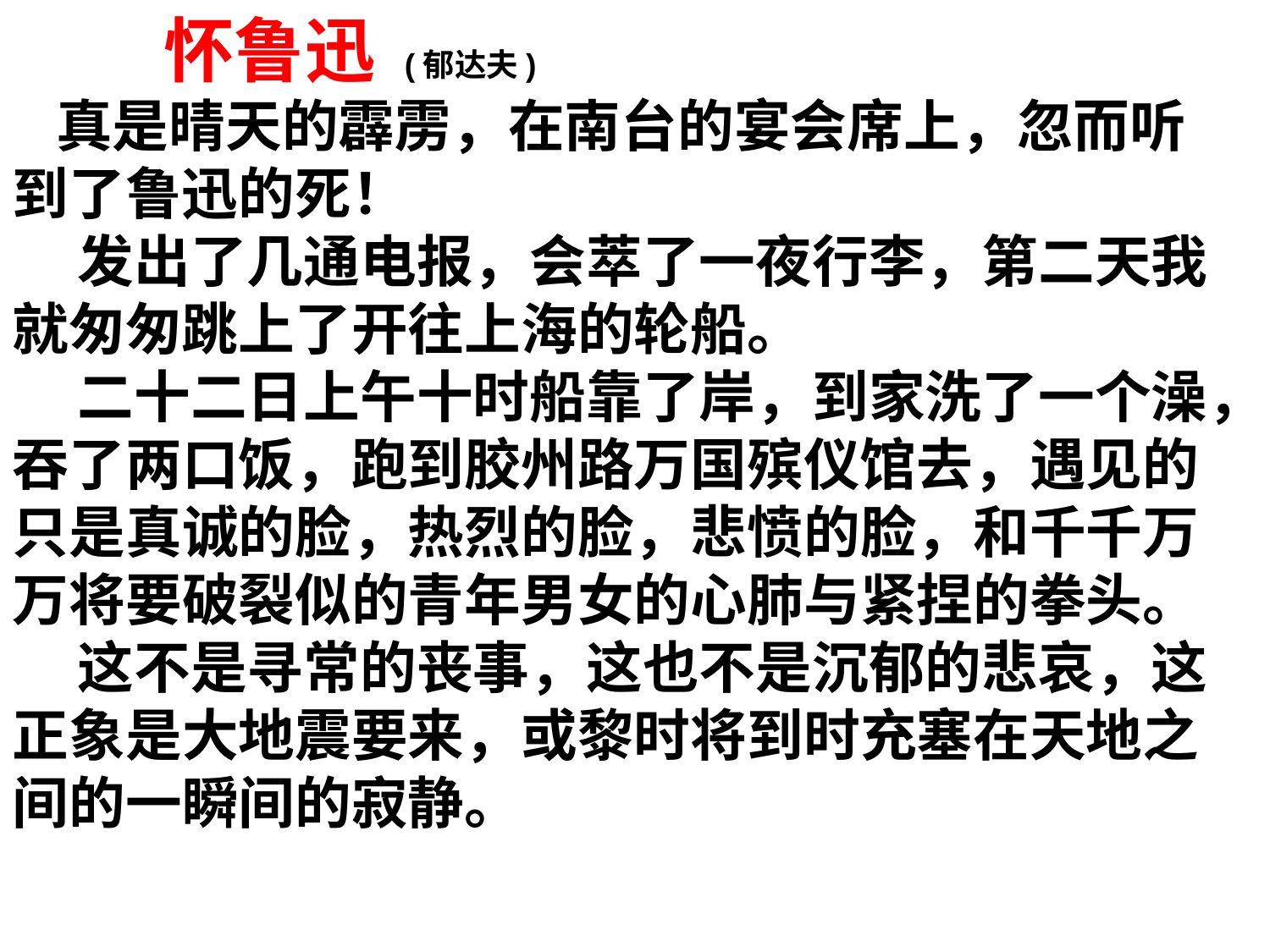

怀鲁迅   (郁达夫)
     真是晴天的霹雳，在南台的宴会席上，忽而听到了鲁迅的死！
    发出了几通电报，会萃了一夜行李，第二天我就匆匆跳上了开往上海的轮船。
    二十二日上午十时船靠了岸，到家洗了一个澡，吞了两口饭，跑到胶州路万国殡仪馆去，遇见的只是真诚的脸，热烈的脸，悲愤的脸，和千千万万将要破裂似的青年男女的心肺与紧捏的拳头。
    这不是寻常的丧事，这也不是沉郁的悲哀，这正象是大地震要来，或黎时将到时充塞在天地之间的一瞬间的寂静。